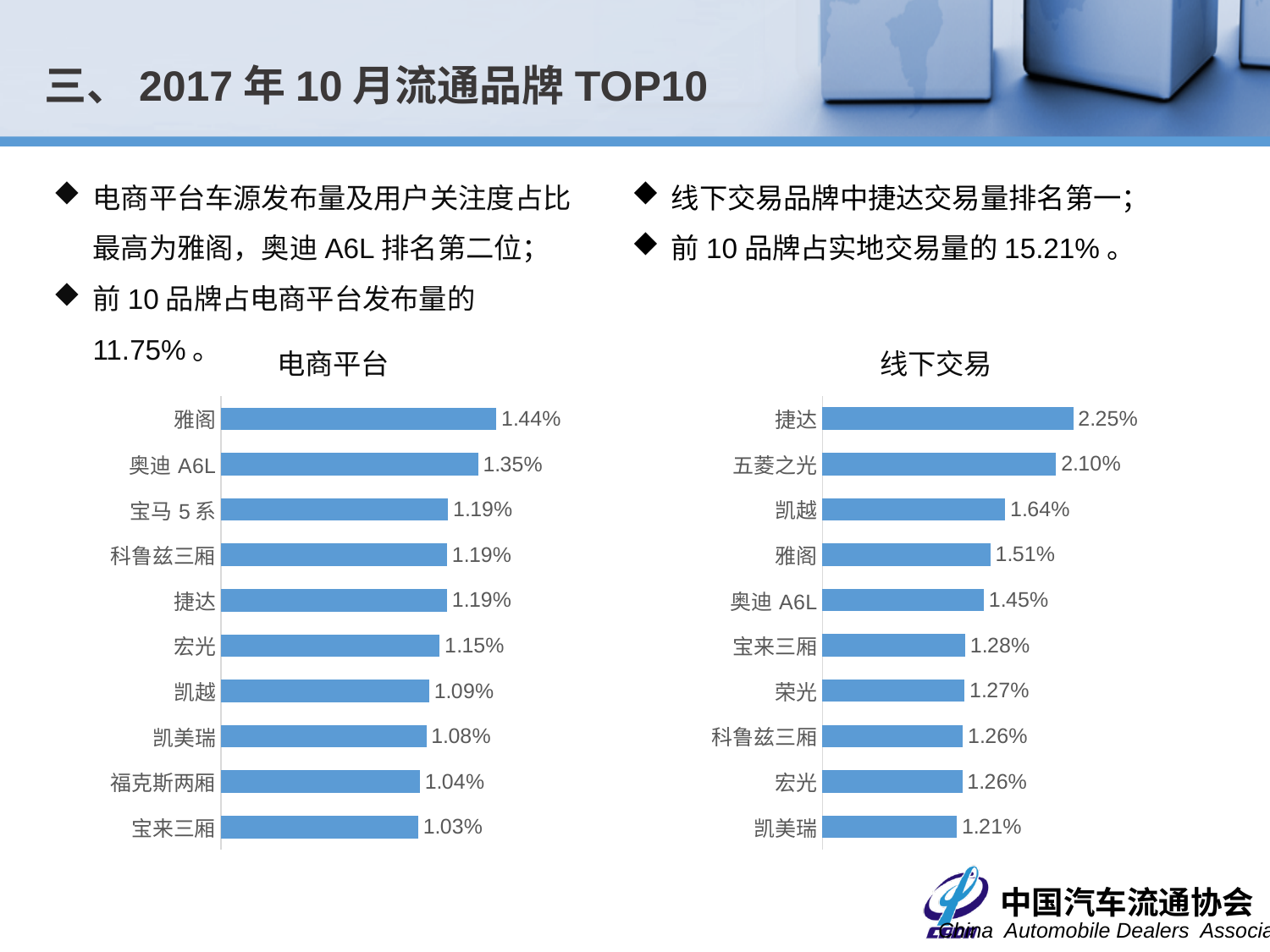

三、2017年10月流通品牌TOP10
电商平台车源发布量及用户关注度占比最高为雅阁，奥迪A6L排名第二位；
前10品牌占电商平台发布量的11.75%。
线下交易品牌中捷达交易量排名第一；
前10品牌占实地交易量的15.21%。
电商平台
线下交易

### Chart

| Category | 占比 |
|---|---|
| 捷达 | 0.02248227359197557 |
| 五菱之光 | 0.020964239734055836 |
| 凯越 | 0.01639092254184201 |
| 雅阁 | 0.015065044868469093 |
| 奥迪A6L | 0.01447896850560135 |
| 宝来三厢 | 0.012807209700044196 |
| 荣光 | 0.01274956284468016 |
| 科鲁兹三厢 | 0.012595837897042718 |
| 宏光 | 0.012557406660133358 |
| 凯美瑞 | 0.01205780058031168 |

### Chart

| Category | 占比 |
|---|---|
| 雅阁 | 0.014439102317936745 |
| 奥迪A6L | 0.013486735994838791 |
| 宝马5系 | 0.011919939785871185 |
| 科鲁兹三厢 | 0.011858496797284221 |
| 捷达 | 0.011858496797284221 |
| 宏光 | 0.011474478118615695 |
| 凯越 | 0.01092149122133301 |
| 凯美瑞 | 0.0107678837498656 |
| 福克斯两厢 | 0.010429947312637288 |
| 宝来三厢 | 0.010337782829756838 |